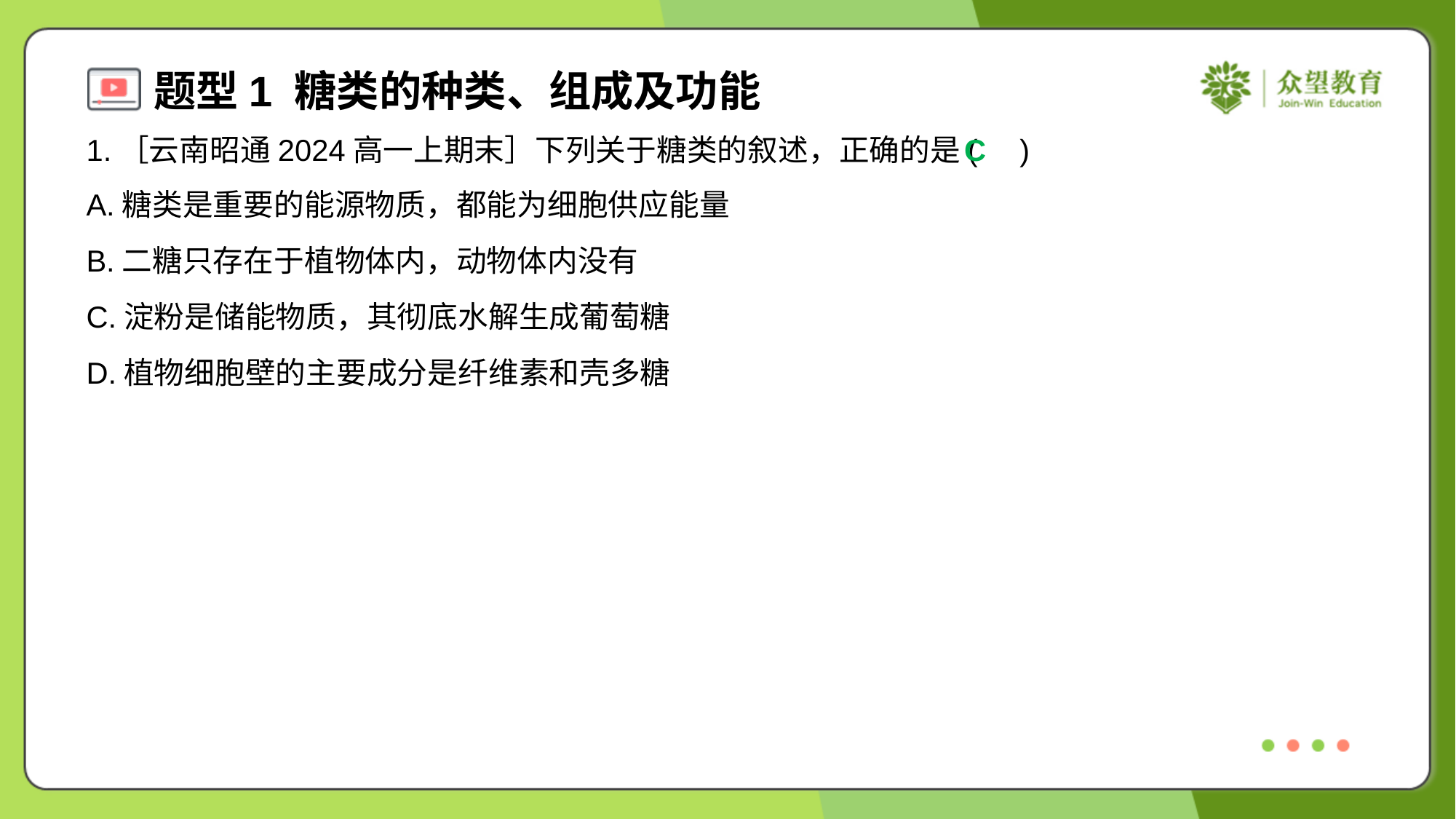

1.［云南昭通2024高一上期末］下列关于糖类的叙述，正确的是(     )
C
A.糖类是重要的能源物质，都能为细胞供应能量
B.二糖只存在于植物体内，动物体内没有
C.淀粉是储能物质，其彻底水解生成葡萄糖
D.植物细胞壁的主要成分是纤维素和壳多糖